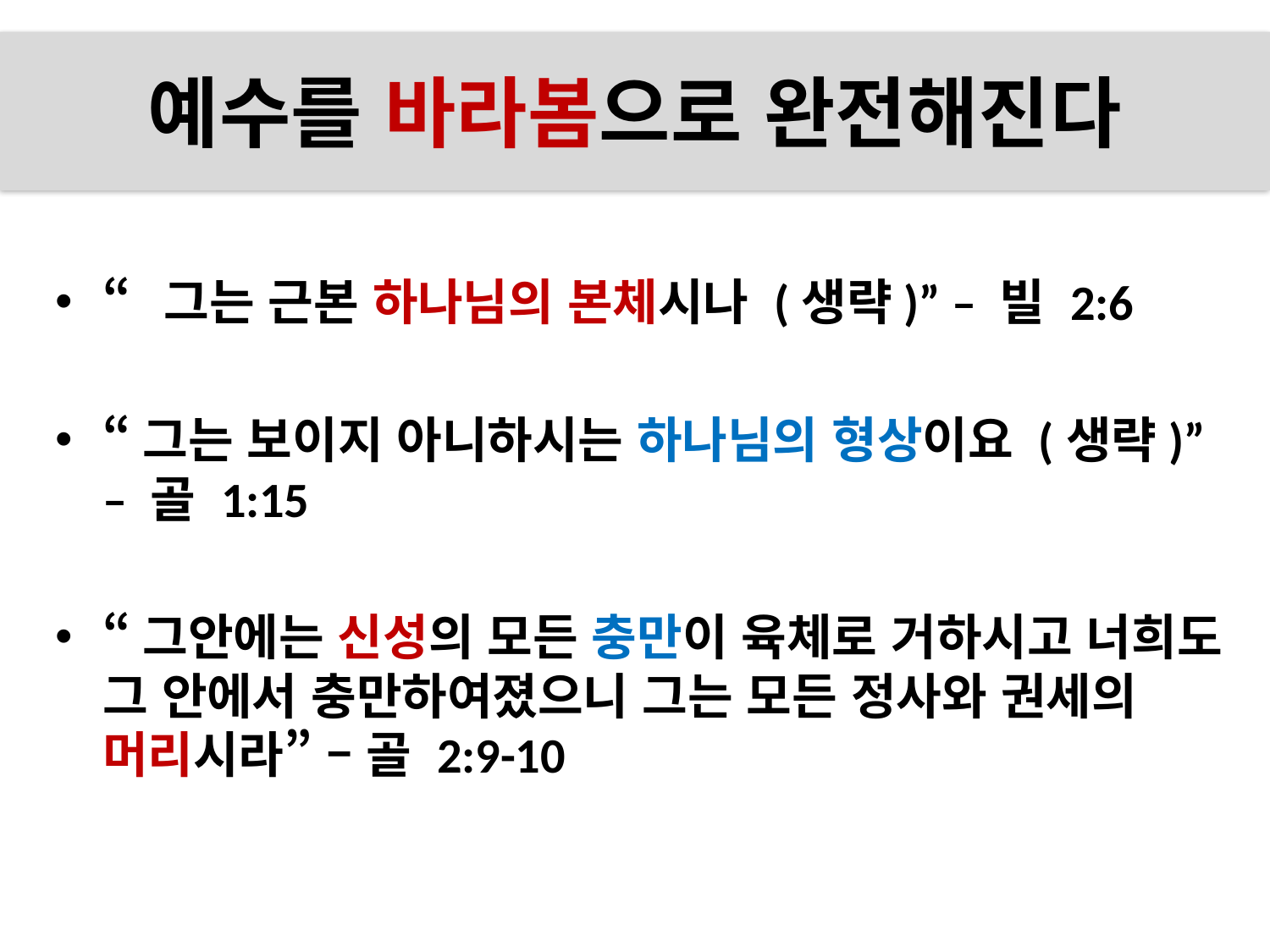

# 예수를 바라봄으로 완전해진다
“그는 근본 하나님의 본체시나 (생략)” – 빌 2:6

“그는 보이지 아니하시는 하나님의 형상이요 (생략)” – 골 1:15

“그안에는 신성의 모든 충만이 육체로 거하시고 너희도 그 안에서 충만하여졌으니 그는 모든 정사와 권세의 머리시라” – 골 2:9-10